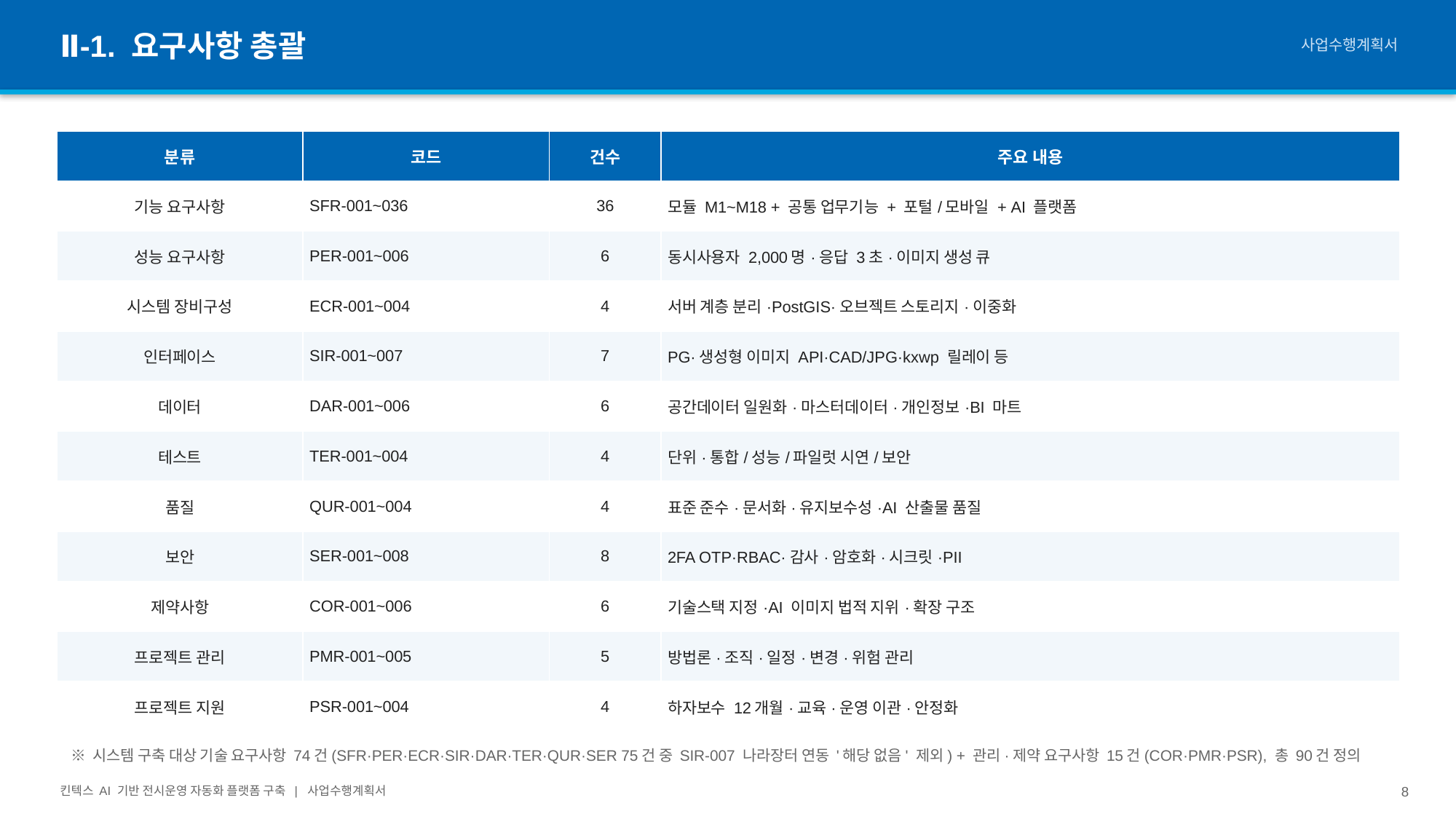

Ⅱ-1. 요구사항 총괄
사업수행계획서

| 분류 | 코드 | 건수 | 주요 내용 |
| --- | --- | --- | --- |
| 기능 요구사항 | SFR-001~036 | 36 | 모듈 M1~M18 + 공통 업무기능 + 포털/모바일 + AI 플랫폼 |
| 성능 요구사항 | PER-001~006 | 6 | 동시사용자 2,000명·응답 3초·이미지 생성 큐 |
| 시스템 장비구성 | ECR-001~004 | 4 | 서버 계층 분리·PostGIS·오브젝트 스토리지·이중화 |
| 인터페이스 | SIR-001~007 | 7 | PG·생성형 이미지 API·CAD/JPG·kxwp 릴레이 등 |
| 데이터 | DAR-001~006 | 6 | 공간데이터 일원화·마스터데이터·개인정보·BI 마트 |
| 테스트 | TER-001~004 | 4 | 단위·통합/성능/파일럿 시연/보안 |
| 품질 | QUR-001~004 | 4 | 표준 준수·문서화·유지보수성·AI 산출물 품질 |
| 보안 | SER-001~008 | 8 | 2FA OTP·RBAC·감사·암호화·시크릿·PII |
| 제약사항 | COR-001~006 | 6 | 기술스택 지정·AI 이미지 법적 지위·확장 구조 |
| 프로젝트 관리 | PMR-001~005 | 5 | 방법론·조직·일정·변경·위험 관리 |
| 프로젝트 지원 | PSR-001~004 | 4 | 하자보수 12개월·교육·운영 이관·안정화 |
※ 시스템 구축 대상 기술 요구사항 74건(SFR·PER·ECR·SIR·DAR·TER·QUR·SER 75건 중 SIR-007 나라장터 연동 '해당 없음' 제외) + 관리·제약 요구사항 15건(COR·PMR·PSR), 총 90건 정의
킨텍스 AI 기반 전시운영 자동화 플랫폼 구축  |  사업수행계획서
8